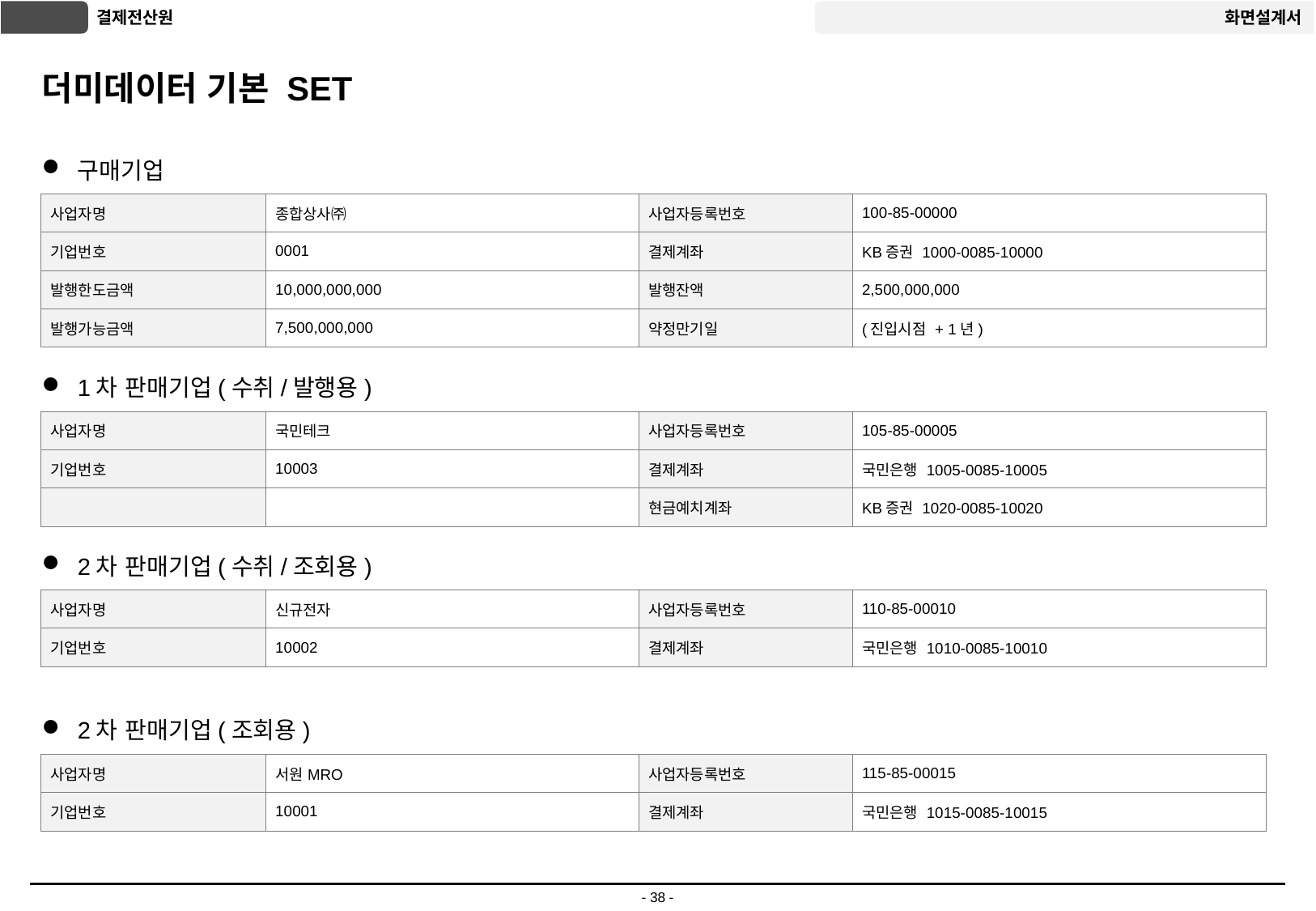

# 더미데이터 기본 SET

구매기업
| 사업자명 | 종합상사㈜ | 사업자등록번호 | 100-85-00000 |
| --- | --- | --- | --- |
| 기업번호 | 0001 | 결제계좌 | KB증권 1000-0085-10000 |
| 발행한도금액 | 10,000,000,000 | 발행잔액 | 2,500,000,000 |
| 발행가능금액 | 7,500,000,000 | 약정만기일 | (진입시점 + 1년) |
1차 판매기업(수취/발행용)
| 사업자명 | 국민테크 | 사업자등록번호 | 105-85-00005 |
| --- | --- | --- | --- |
| 기업번호 | 10003 | 결제계좌 | 국민은행 1005-0085-10005 |
|  |  | 현금예치계좌 | KB증권 1020-0085-10020 |
2차 판매기업(수취/조회용)
| 사업자명 | 신규전자 | 사업자등록번호 | 110-85-00010 |
| --- | --- | --- | --- |
| 기업번호 | 10002 | 결제계좌 | 국민은행 1010-0085-10010 |
2차 판매기업(조회용)
| 사업자명 | 서원MRO | 사업자등록번호 | 115-85-00015 |
| --- | --- | --- | --- |
| 기업번호 | 10001 | 결제계좌 | 국민은행 1015-0085-10015 |